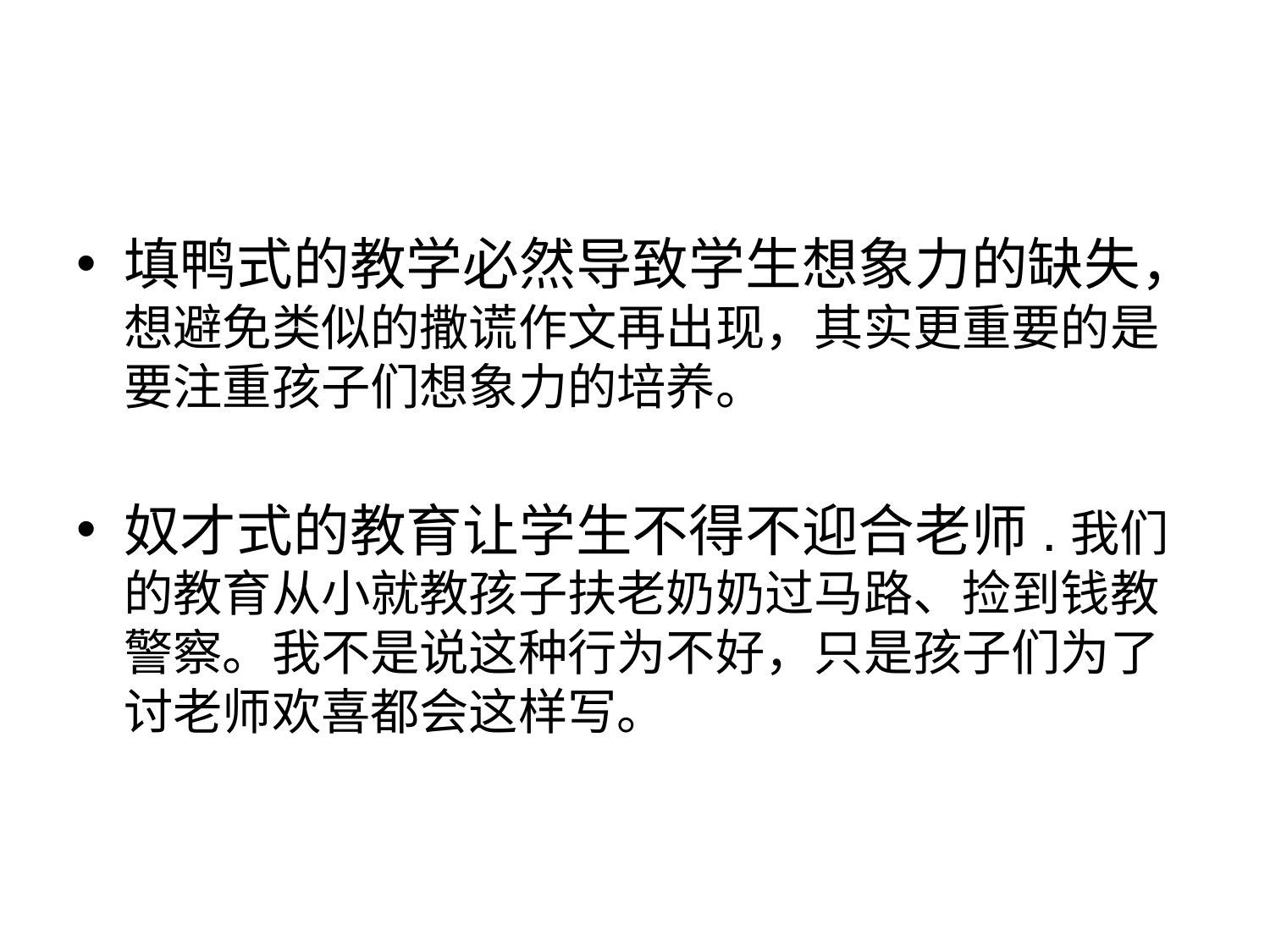

#
填鸭式的教学必然导致学生想象力的缺失，想避免类似的撒谎作文再出现，其实更重要的是要注重孩子们想象力的培养。

奴才式的教育让学生不得不迎合老师.我们的教育从小就教孩子扶老奶奶过马路、捡到钱教警察。我不是说这种行为不好，只是孩子们为了讨老师欢喜都会这样写。